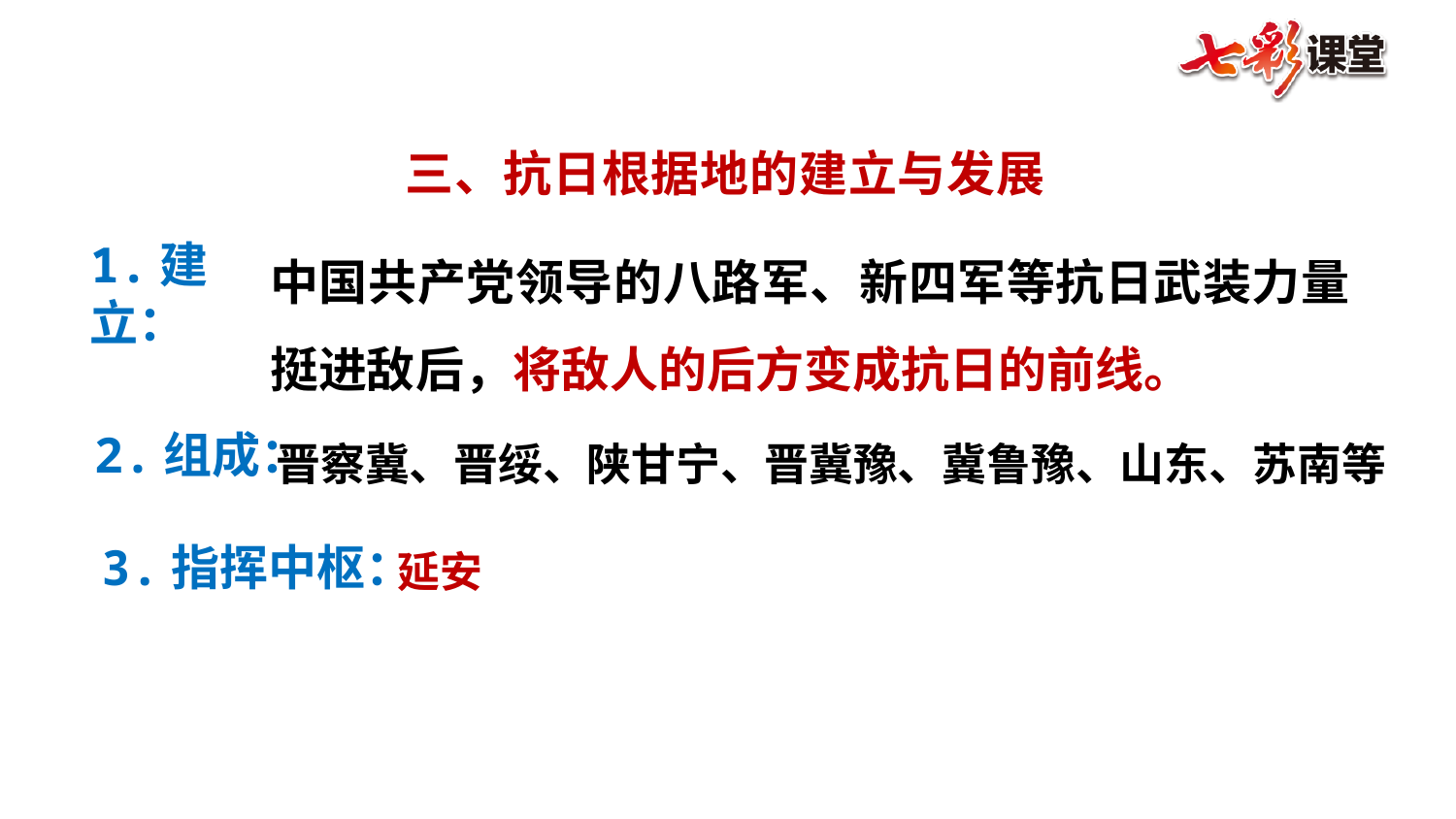

三、抗日根据地的建立与发展
中国共产党领导的八路军、新四军等抗日武装力量挺进敌后，将敌人的后方变成抗日的前线。
1.建立：
2.组成：
晋察冀、晋绥、陕甘宁、晋冀豫、冀鲁豫、山东、苏南等
3.指挥中枢：
延安